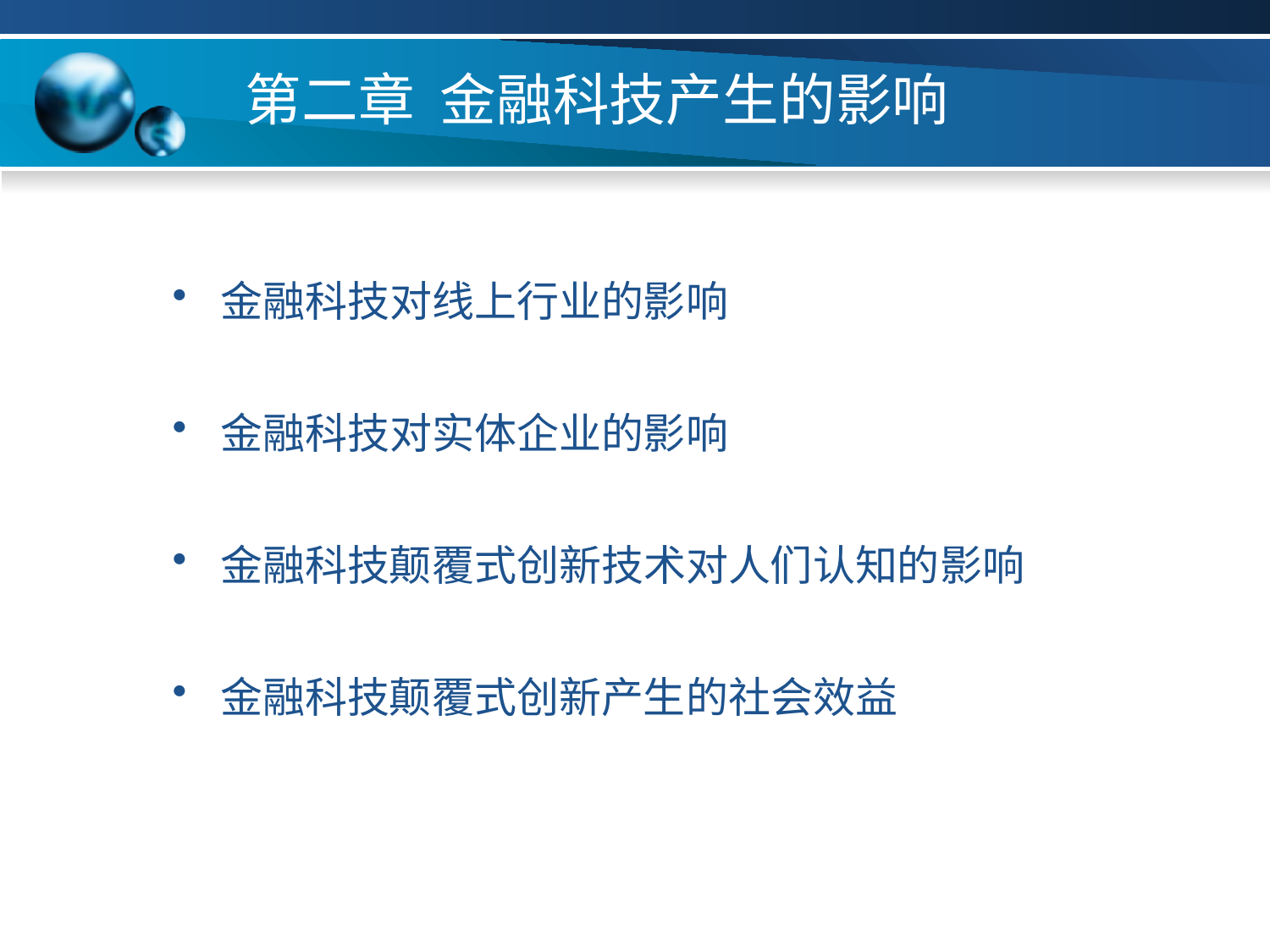

# 第二章  金融科技产生的影响
金融科技对线上行业的影响
金融科技对实体企业的影响
金融科技颠覆式创新技术对人们认知的影响
金融科技颠覆式创新产生的社会效益